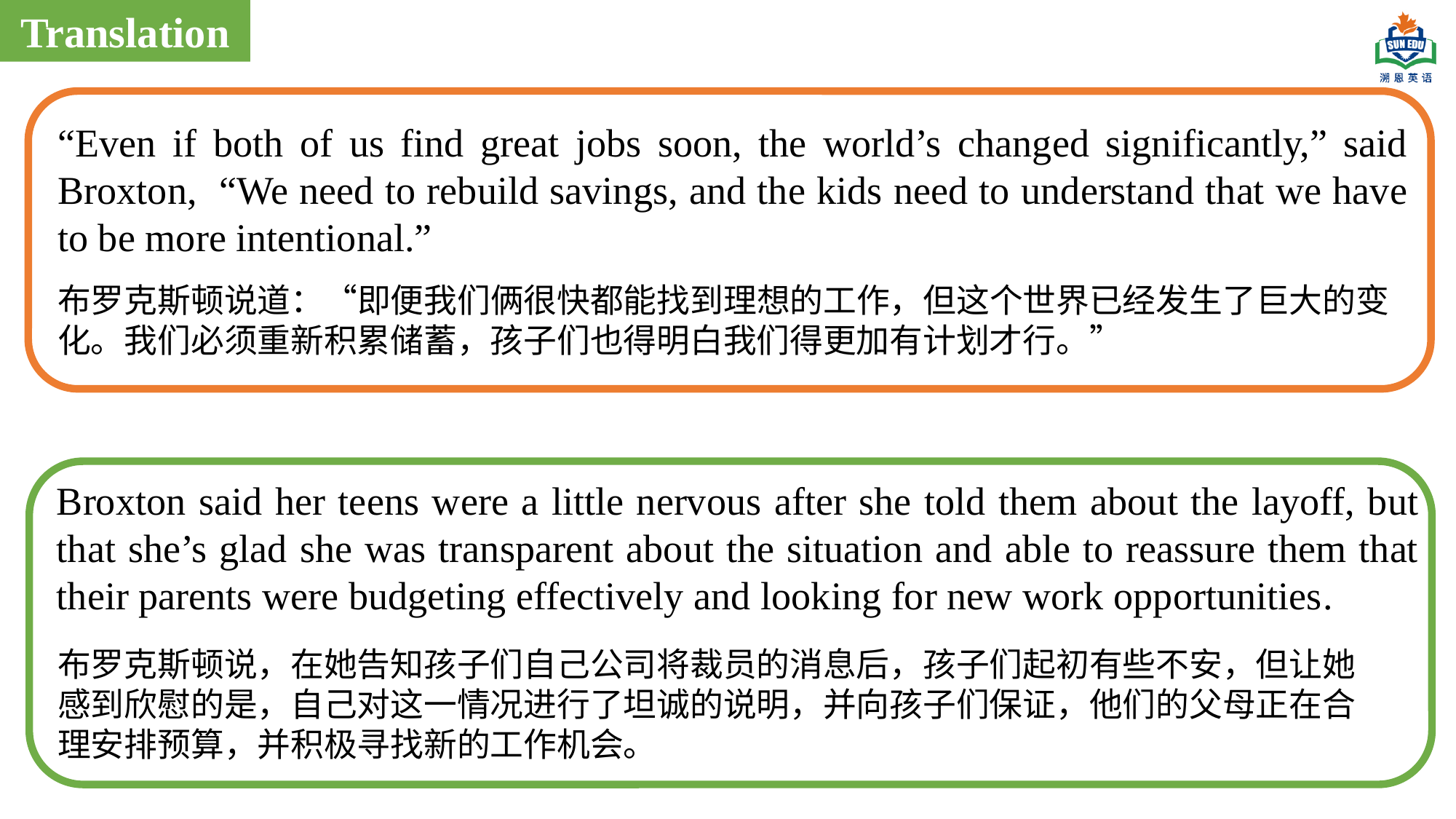

Translation

“Even if both of us find great jobs soon, the world’s changed significantly,” said Broxton,  “We need to rebuild savings, and the kids need to understand that we have to be more intentional.”
布罗克斯顿说道：“即便我们俩很快都能找到理想的工作，但这个世界已经发生了巨大的变化。我们必须重新积累储蓄，孩子们也得明白我们得更加有计划才行。”

Broxton said her teens were a little nervous after she told them about the layoff, but that she’s glad she was transparent about the situation and able to reassure them that their parents were budgeting effectively and looking for new work opportunities.
布罗克斯顿说，在她告知孩子们自己公司将裁员的消息后，孩子们起初有些不安，但让她感到欣慰的是，自己对这一情况进行了坦诚的说明，并向孩子们保证，他们的父母正在合理安排预算，并积极寻找新的工作机会。